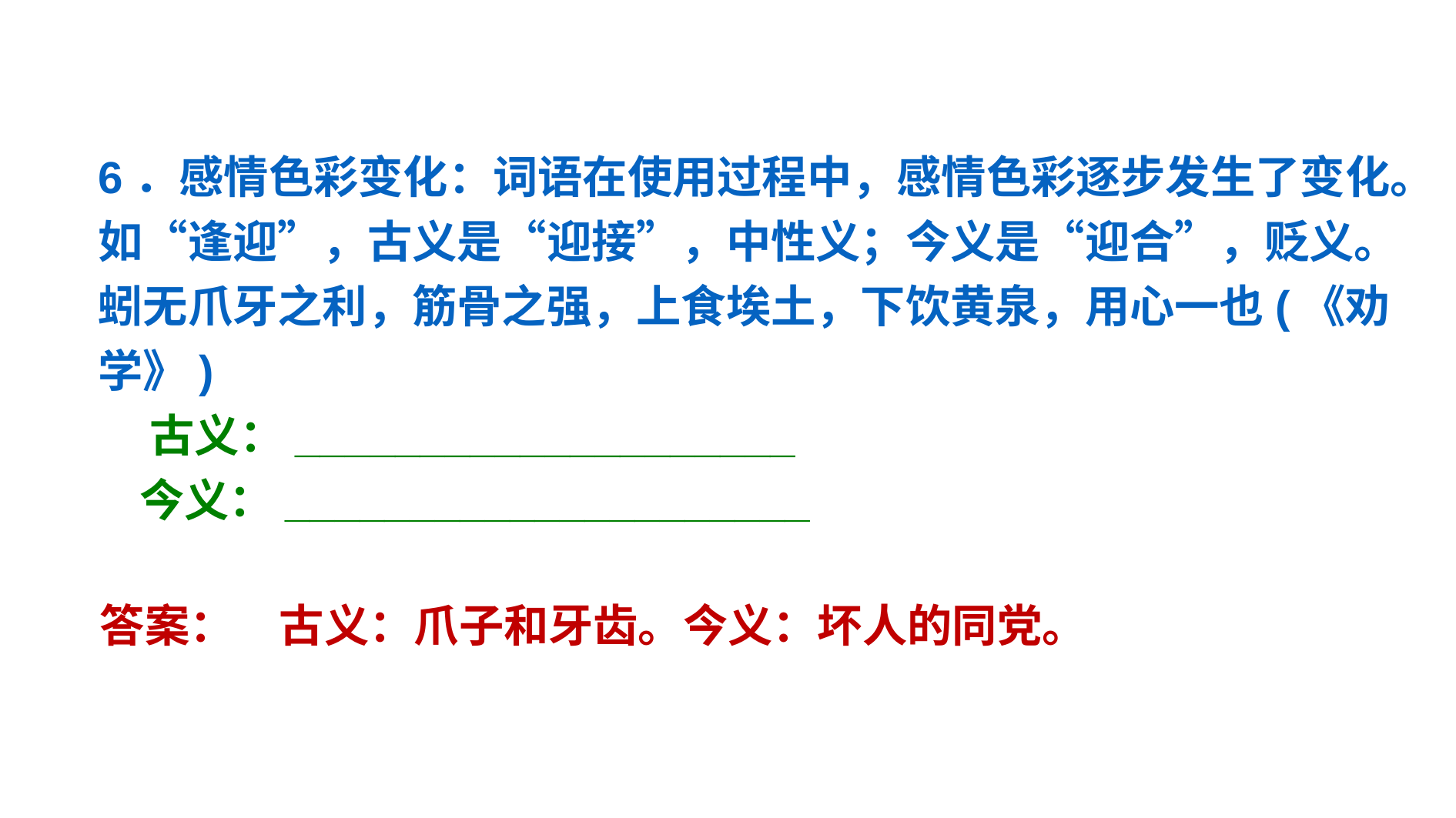

6．感情色彩变化：词语在使用过程中，感情色彩逐步发生了变化。如“逢迎”，古义是“迎接”，中性义；今义是“迎合”，贬义。
蚓无爪牙之利，筋骨之强，上食埃土，下饮黄泉，用心一也(《劝学》)
    古义：____________________
   今义：_____________________

答案：　古义：爪子和牙齿。今义：坏人的同党。